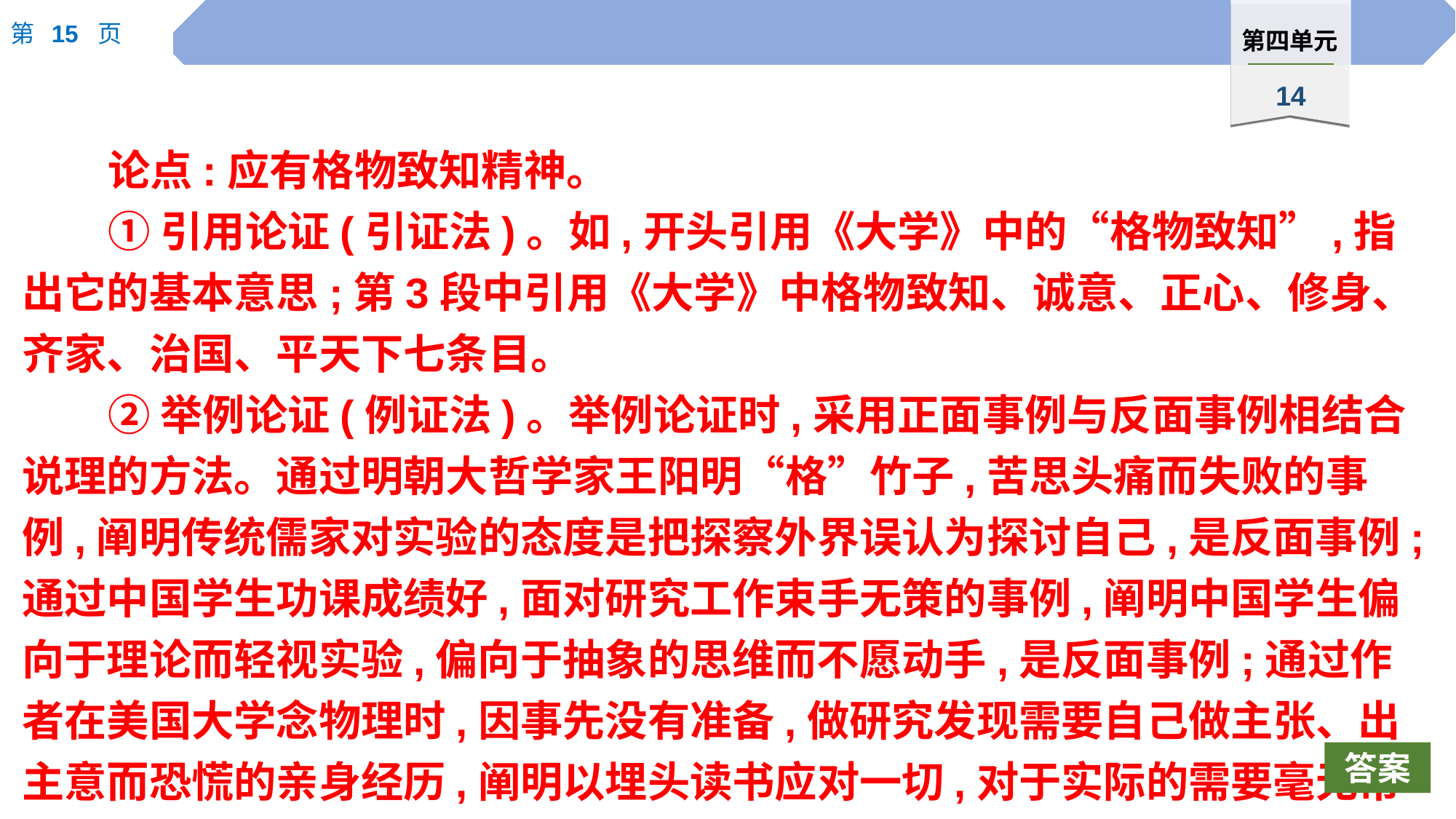

论点:应有格物致知精神。
①引用论证(引证法)。如,开头引用《大学》中的“格物致知”,指出它的基本意思;第3段中引用《大学》中格物致知、诚意、正心、修身、齐家、治国、平天下七条目。
②举例论证(例证法)。举例论证时,采用正面事例与反面事例相结合说理的方法。通过明朝大哲学家王阳明“格”竹子,苦思头痛而失败的事例,阐明传统儒家对实验的态度是把探察外界误认为探讨自己,是反面事例;通过中国学生功课成绩好,面对研究工作束手无策的事例,阐明中国学生偏向于理论而轻视实验,偏向于抽象的思维而不愿动手,是反面事例;通过作者在美国大学念物理时,因事先没有准备,做研究发现需要自己做主张、出主意而恐慌的亲身经历,阐明以埋头读书应对一切,对于实际的需要毫无帮助,是正面事例。
答案